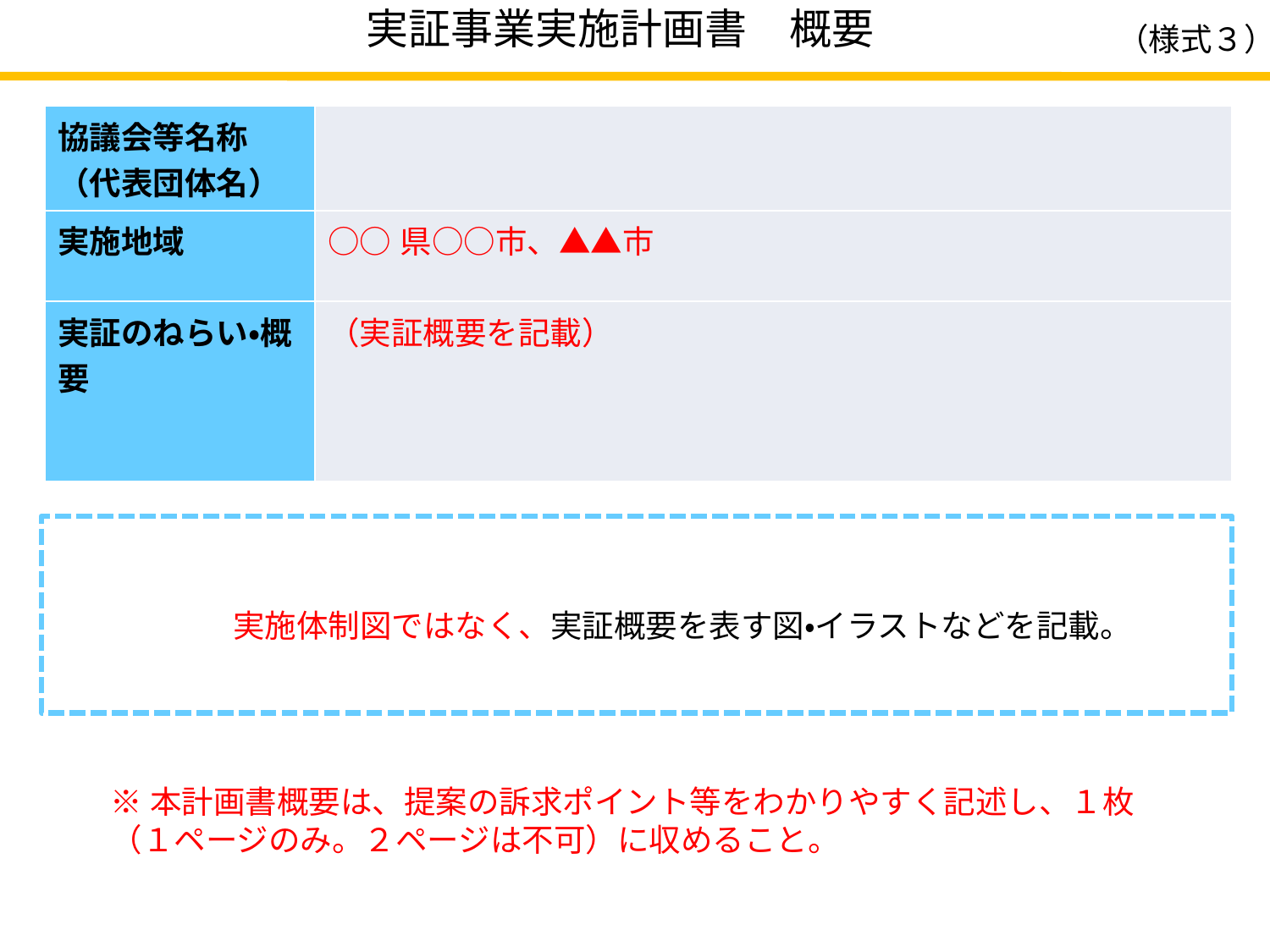

実証事業実施計画書　概要
（様式３）
| 協議会等名称 （代表団体名） |  |
| --- | --- |
| 実施地域 | ○○県○○市、▲▲市 |
| 実証のねらい・概要 | （実証概要を記載） |

実施体制図ではなく、実証概要を表す図・イラストなどを記載。
※本計画書概要は、提案の訴求ポイント等をわかりやすく記述し、１枚（１ページのみ。２ページは不可）に収めること。